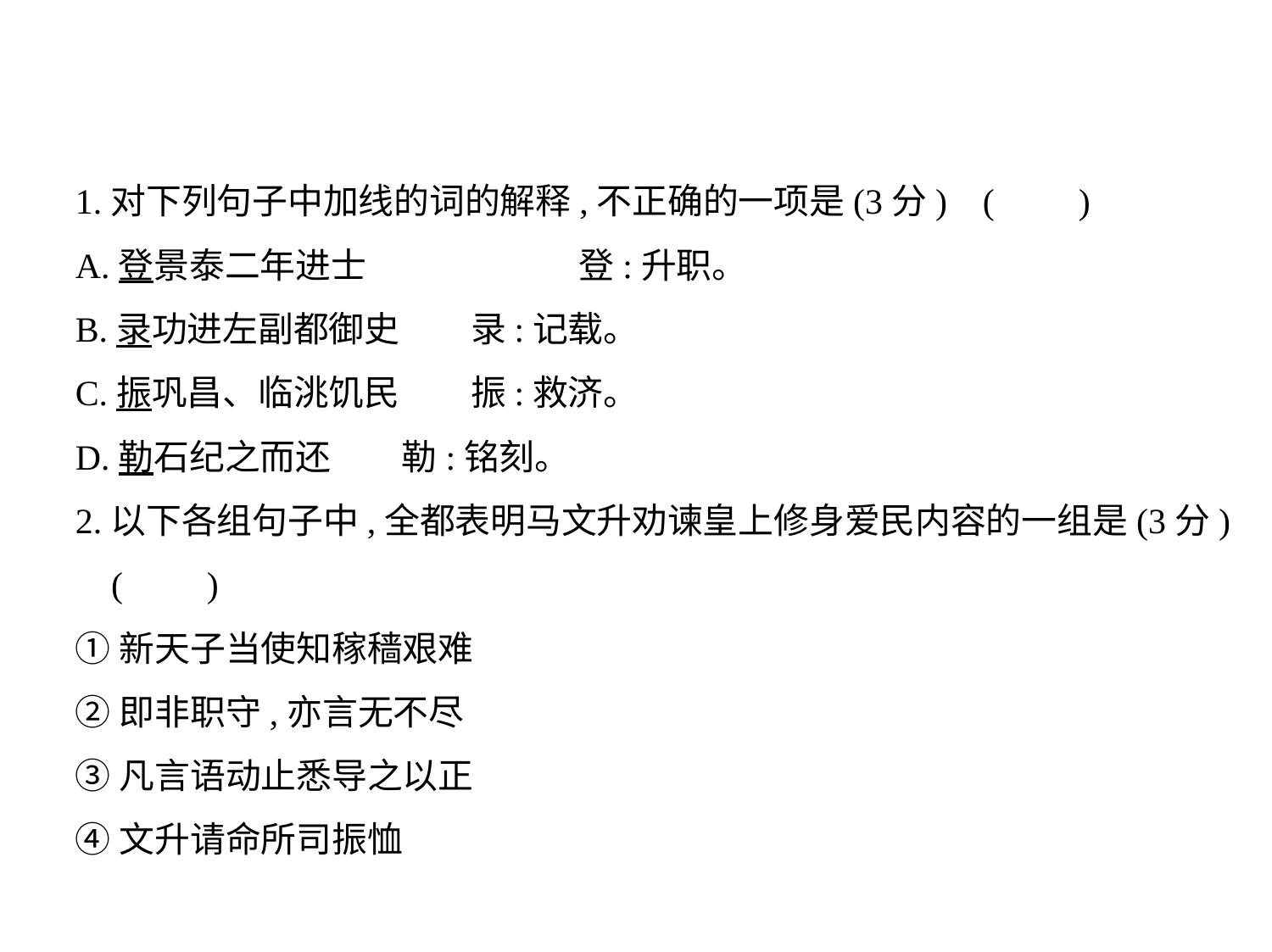

1.对下列句子中加线的词的解释,不正确的一项是(3分) (　    )
A.登景泰二年进士　　　　　　登:升职。
B.录功进左副都御史　　录:记载。
C.振巩昌、临洮饥民　　振:救济。
D.勒石纪之而还　　勒:铭刻。
2.以下各组句子中,全都表明马文升劝谏皇上修身爱民内容的一组是(3分)
 (　    )
①新天子当使知稼穑艰难
②即非职守,亦言无不尽
③凡言语动止悉导之以正
④文升请命所司振恤